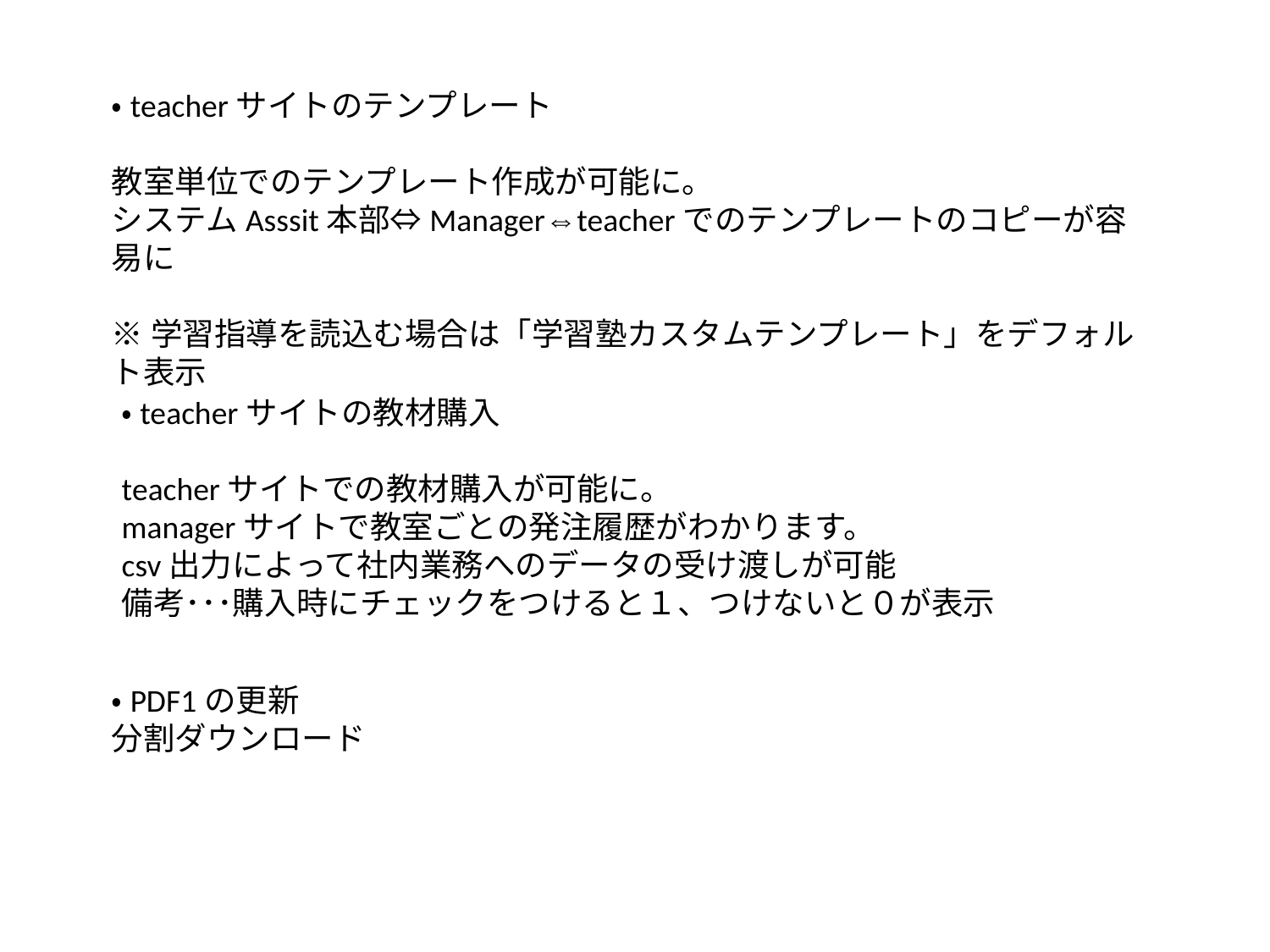

・teacherサイトのテンプレート

教室単位でのテンプレート作成が可能に。
システムAsssit本部⇔Manager⇔teacherでのテンプレートのコピーが容易に

※学習指導を読込む場合は「学習塾カスタムテンプレート」をデフォルト表示
・teacherサイトの教材購入

teacherサイトでの教材購入が可能に。
managerサイトで教室ごとの発注履歴がわかります。
csv出力によって社内業務へのデータの受け渡しが可能
備考･･･購入時にチェックをつけると１、つけないと０が表示
・PDF1の更新
分割ダウンロード